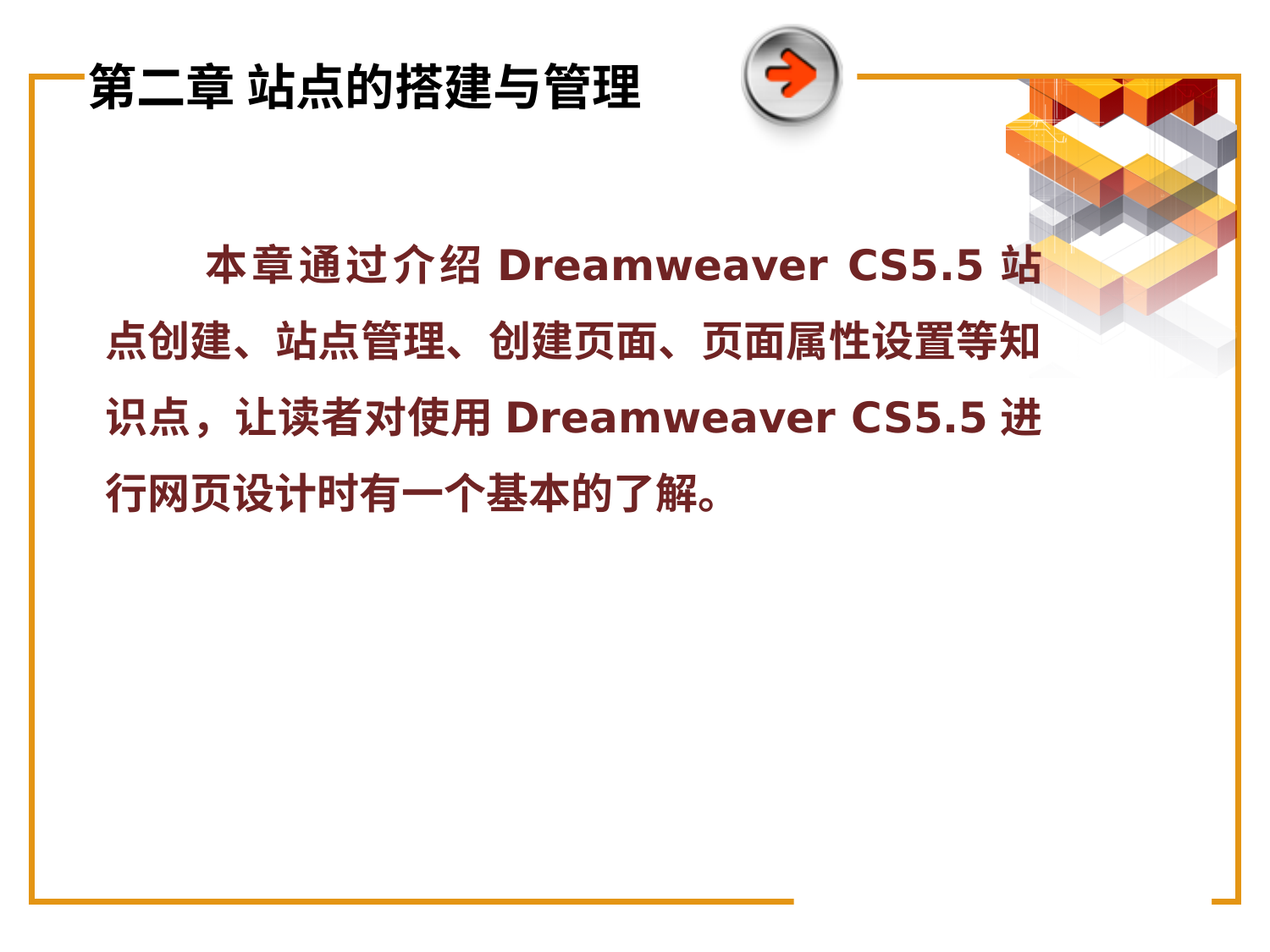

# 第二章 站点的搭建与管理
本章通过介绍Dreamweaver CS5.5站点创建、站点管理、创建页面、页面属性设置等知识点，让读者对使用Dreamweaver CS5.5进行网页设计时有一个基本的了解。